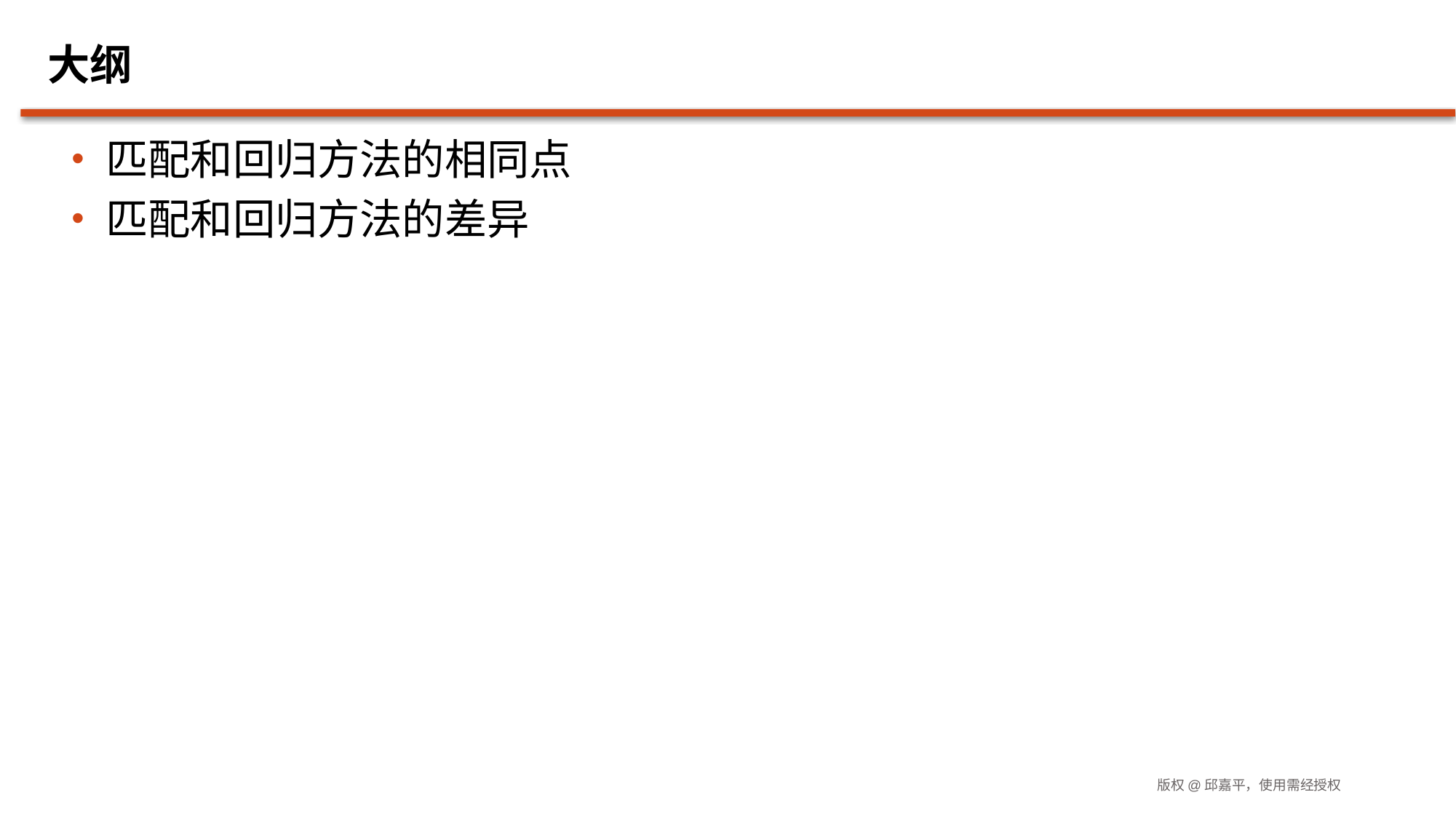

# 大纲
匹配和回归方法的相同点
匹配和回归方法的差异

版权@邱嘉平，使用需经授权